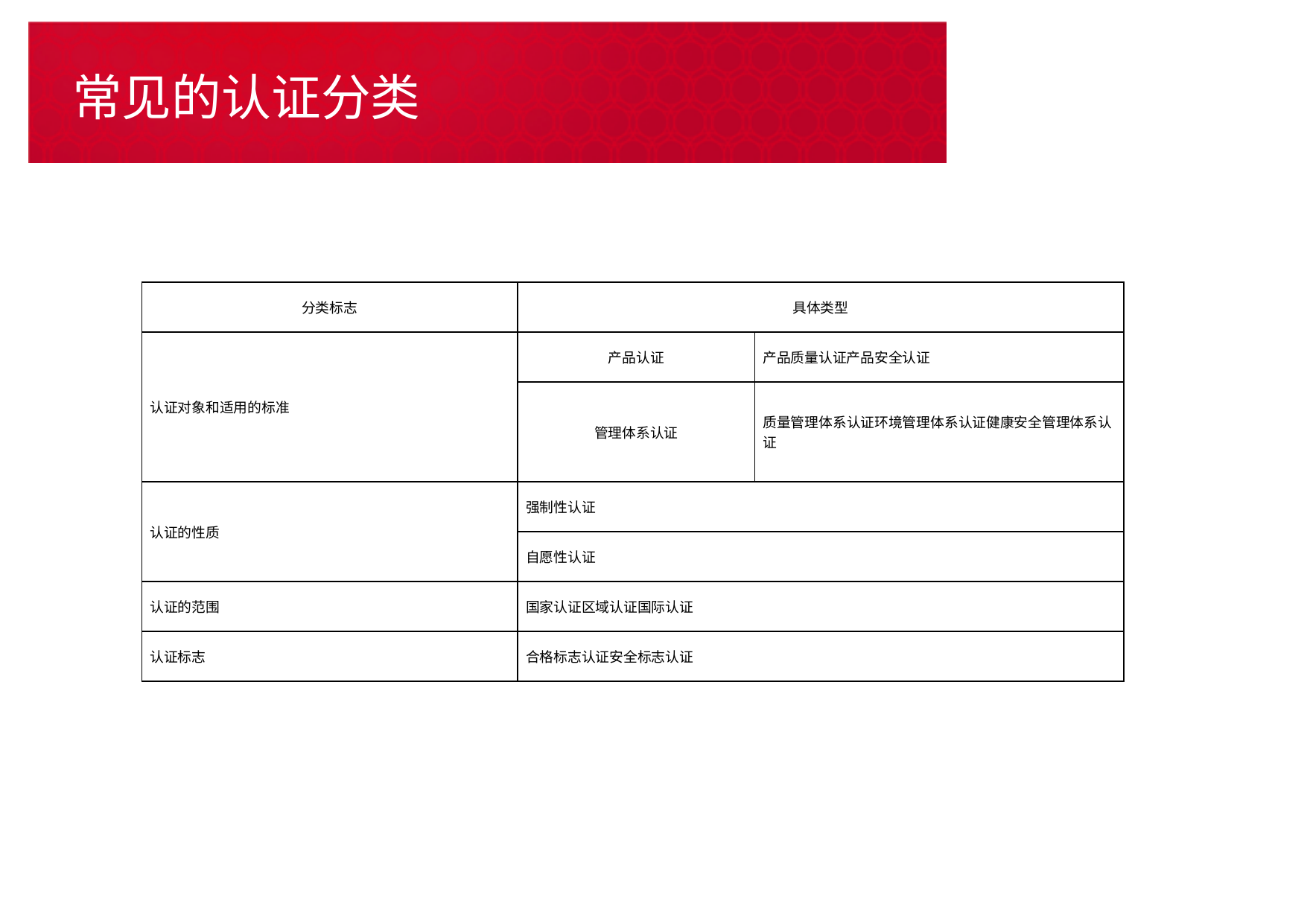

# 常见的认证分类

| 分类标志 | 具体类型 |  |
| --- | --- | --- |
| 认证对象和适用的标准 | 产品认证 | 产品质量认证产品安全认证 |
|  | 管理体系认证 | 质量管理体系认证环境管理体系认证健康安全管理体系认证 |
| 认证的性质 | 强制性认证 |  |
|  | 自愿性认证 |  |
| 认证的范围 | 国家认证区域认证国际认证 |  |
| 认证标志 | 合格标志认证安全标志认证 |  |